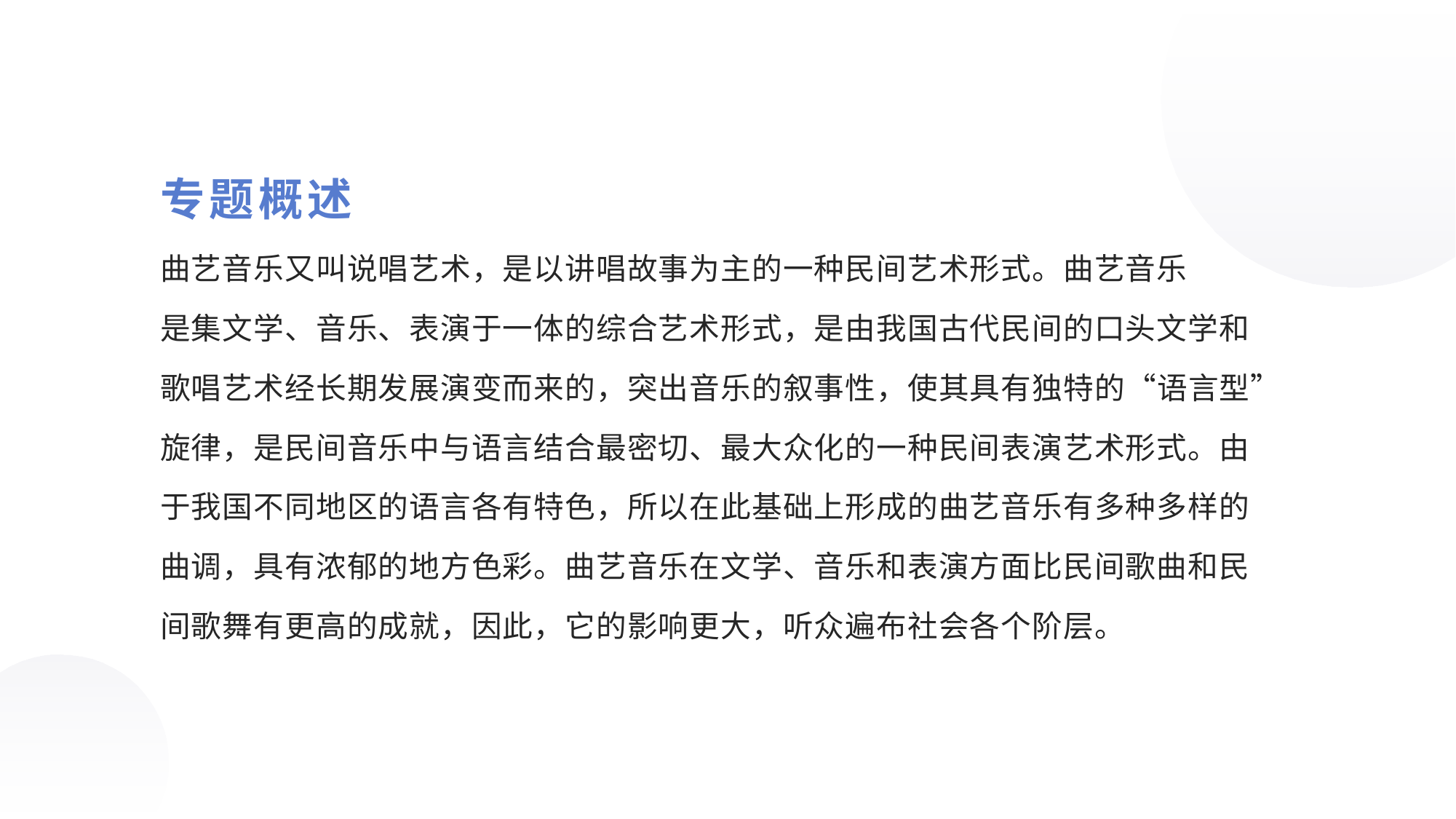

专题概述
曲艺音乐又叫说唱艺术，是以讲唱故事为主的一种民间艺术形式。曲艺音乐
是集文学、音乐、表演于一体的综合艺术形式，是由我国古代民间的口头文学和
歌唱艺术经长期发展演变而来的，突出音乐的叙事性，使其具有独特的“语言型”
旋律，是民间音乐中与语言结合最密切、最大众化的一种民间表演艺术形式。由
于我国不同地区的语言各有特色，所以在此基础上形成的曲艺音乐有多种多样的
曲调，具有浓郁的地方色彩。曲艺音乐在文学、音乐和表演方面比民间歌曲和民
间歌舞有更高的成就，因此，它的影响更大，听众遍布社会各个阶层。